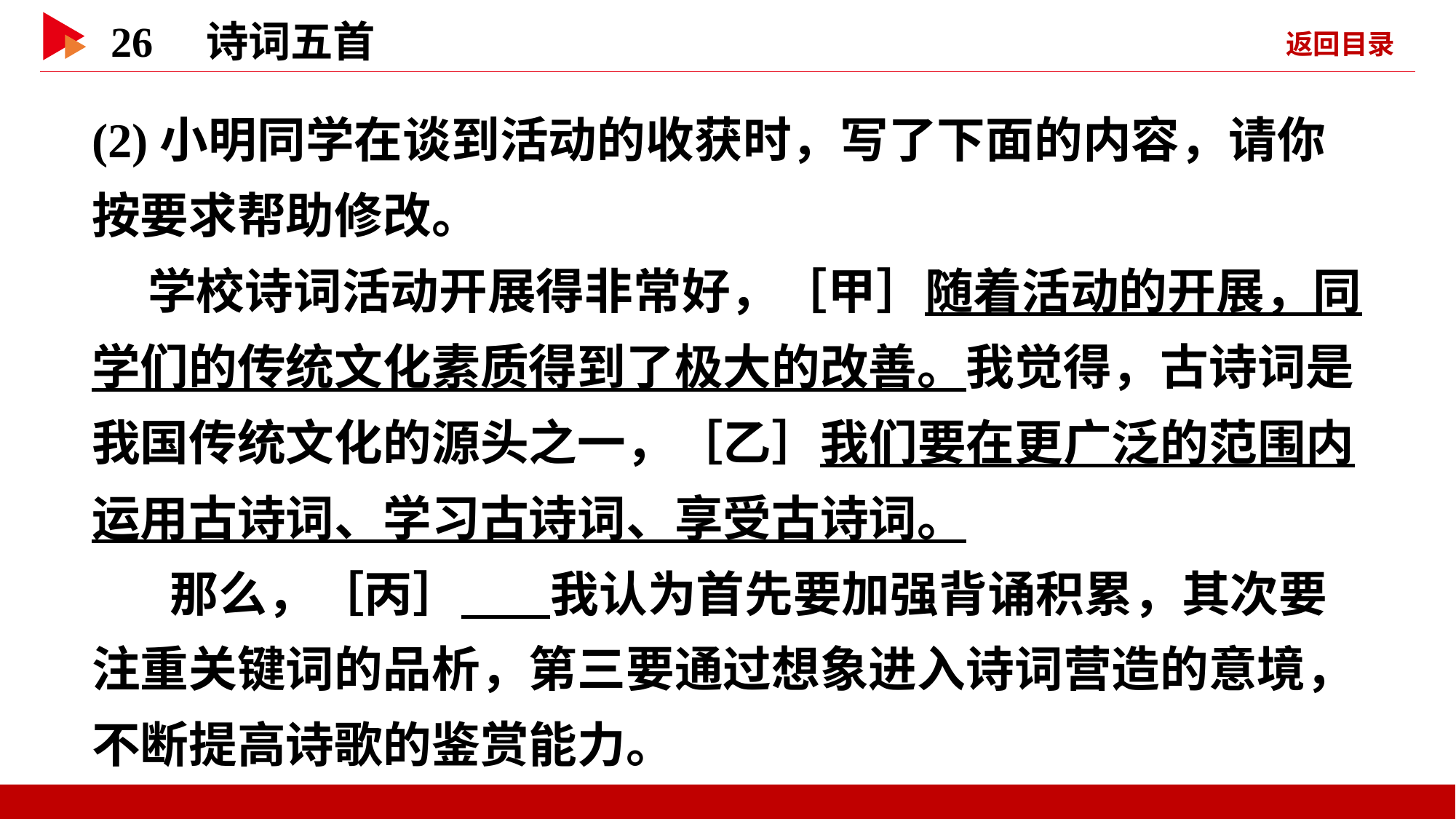

(2)小明同学在谈到活动的收获时，写了下面的内容，请你按要求帮助修改。
    学校诗词活动开展得非常好，［甲］随着活动的开展，同学们的传统文化素质得到了极大的改善。我觉得，古诗词是我国传统文化的源头之一，［乙］我们要在更广泛的范围内运用古诗词、学习古诗词、享受古诗词。
   那么，［丙］        我认为首先要加强背诵积累，其次要注重关键词的品析，第三要通过想象进入诗词营造的意境，不断提高诗歌的鉴赏能力。